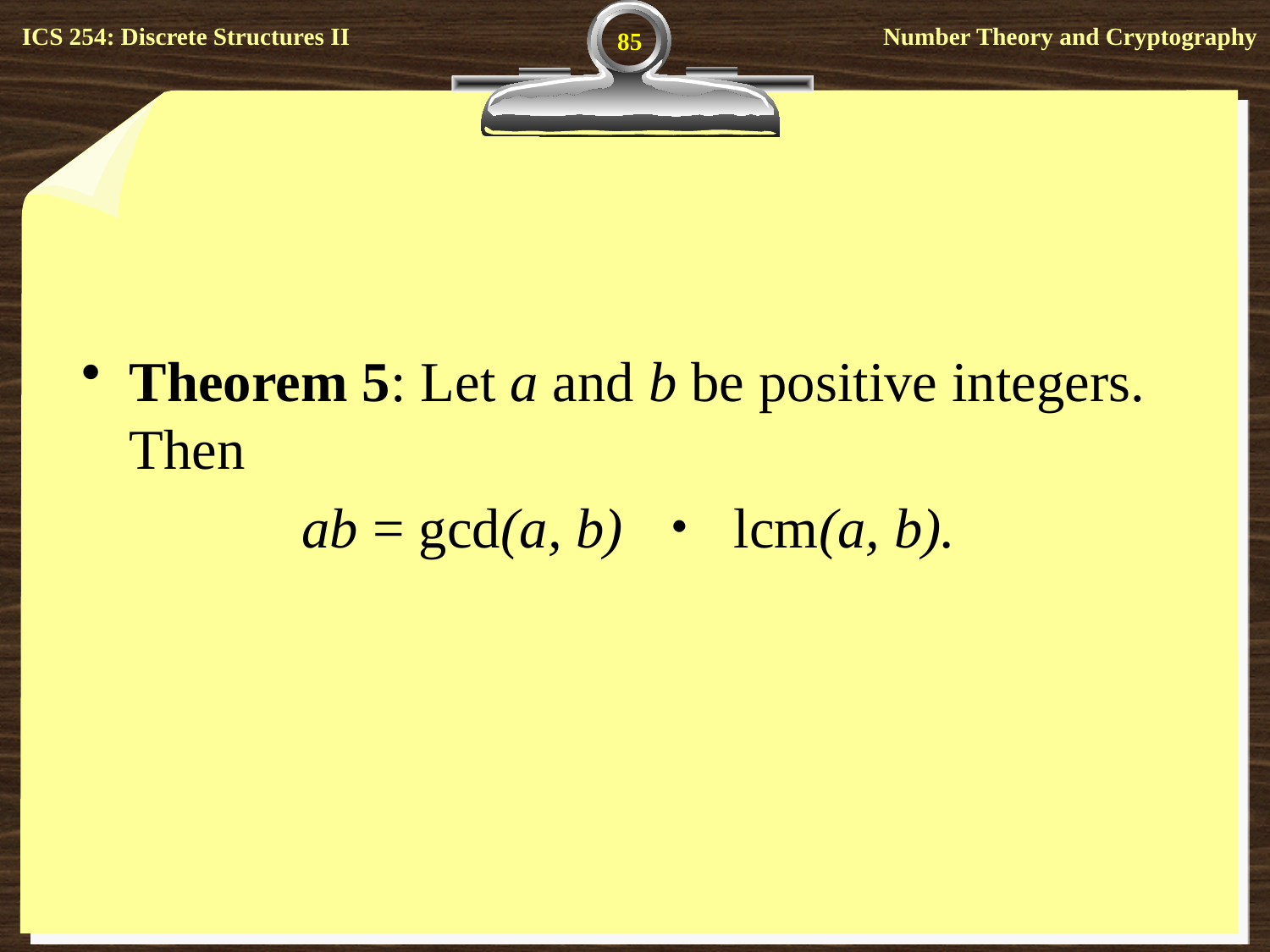

85
#
Theorem 5: Let a and b be positive integers. Then
ab = gcd(a, b) ・ lcm(a, b).